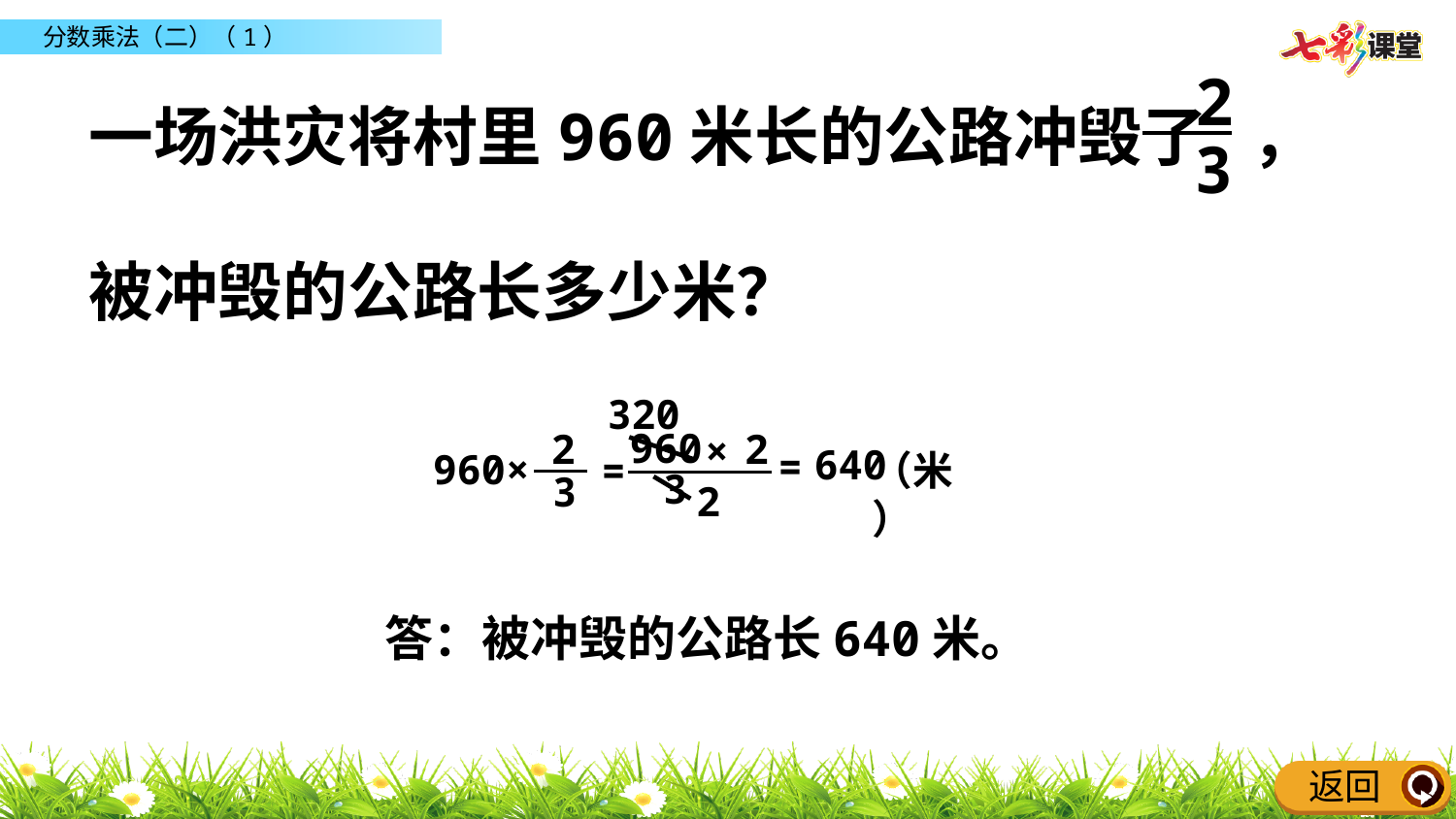

一场洪灾将村里960米长的公路冲毁了   ，
被冲毁的公路长多少米？
2
3
320
960
2
  ×
=
=
（米）
3
2
2
3
960×
640
答：被冲毁的公路长640米。